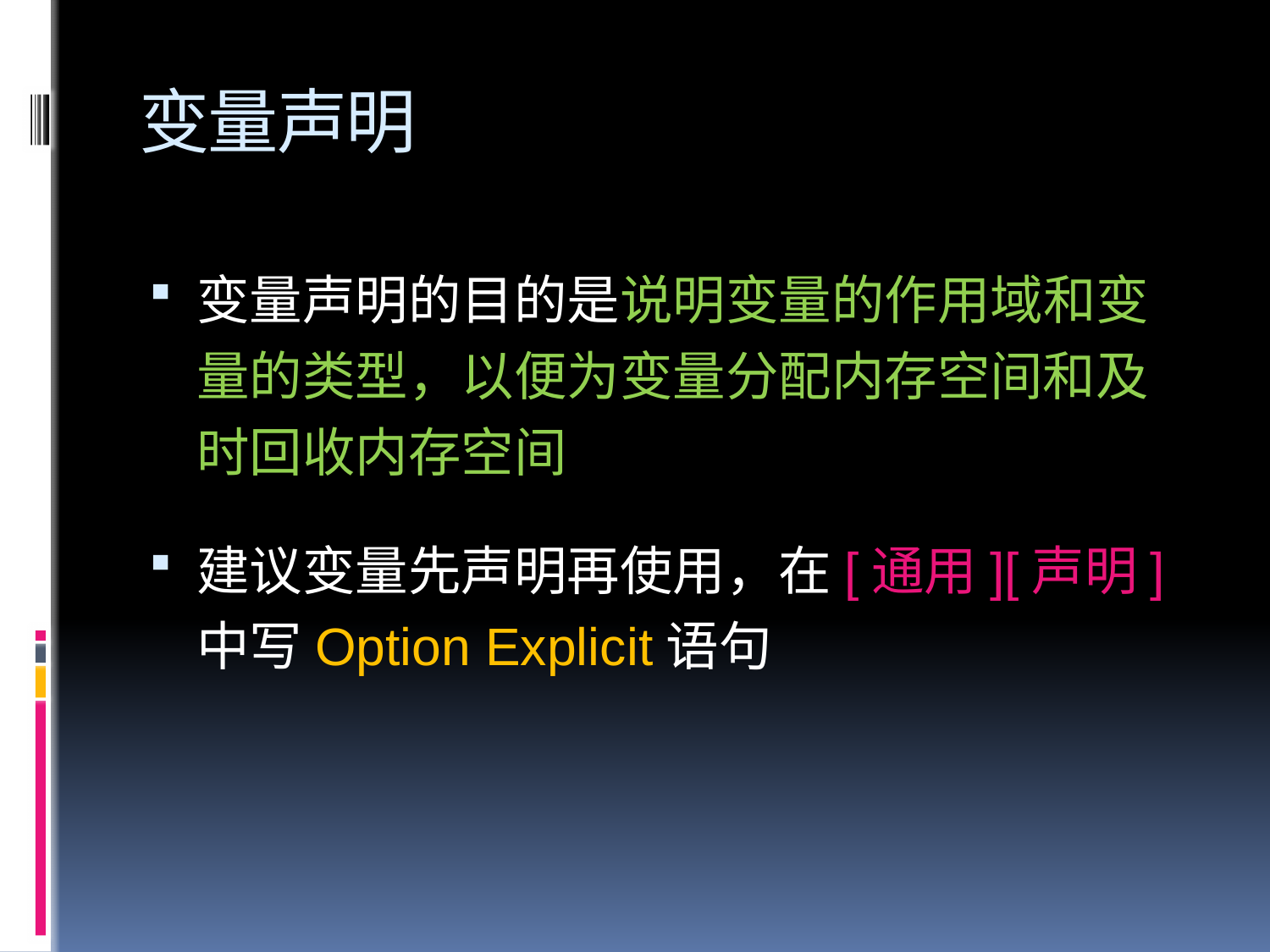

# 变量声明
变量声明的目的是说明变量的作用域和变量的类型，以便为变量分配内存空间和及时回收内存空间
建议变量先声明再使用，在[通用][声明]中写Option Explicit语句